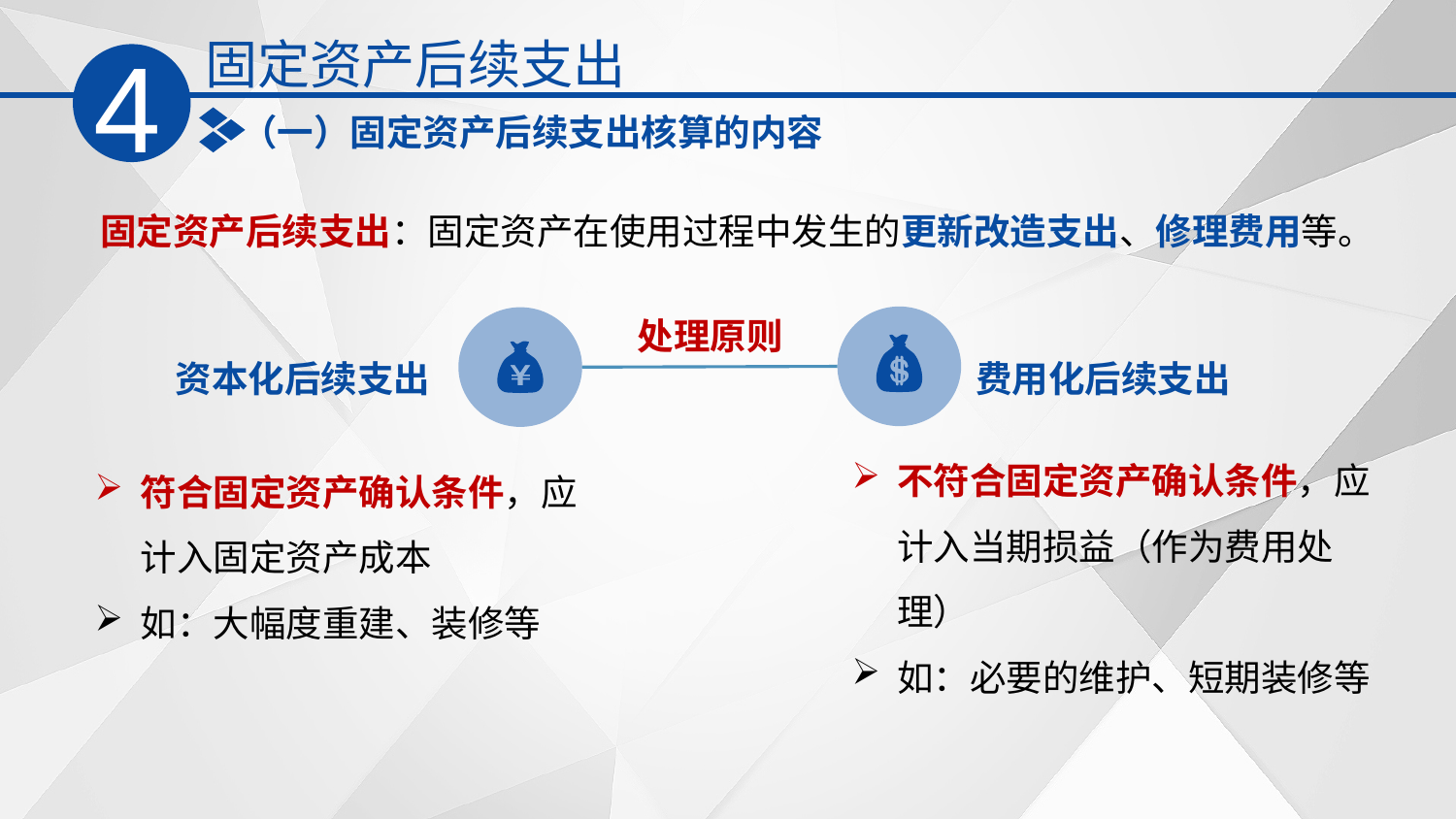

固定资产后续支出
4

（一）固定资产后续支出核算的内容

固定资产后续支出：固定资产在使用过程中发生的更新改造支出、修理费用等。
处理原则

资本化后续支出
费用化后续支出
不符合固定资产确认条件，应计入当期损益（作为费用处理）
如：必要的维护、短期装修等
符合固定资产确认条件，应计入固定资产成本
如：大幅度重建、装修等